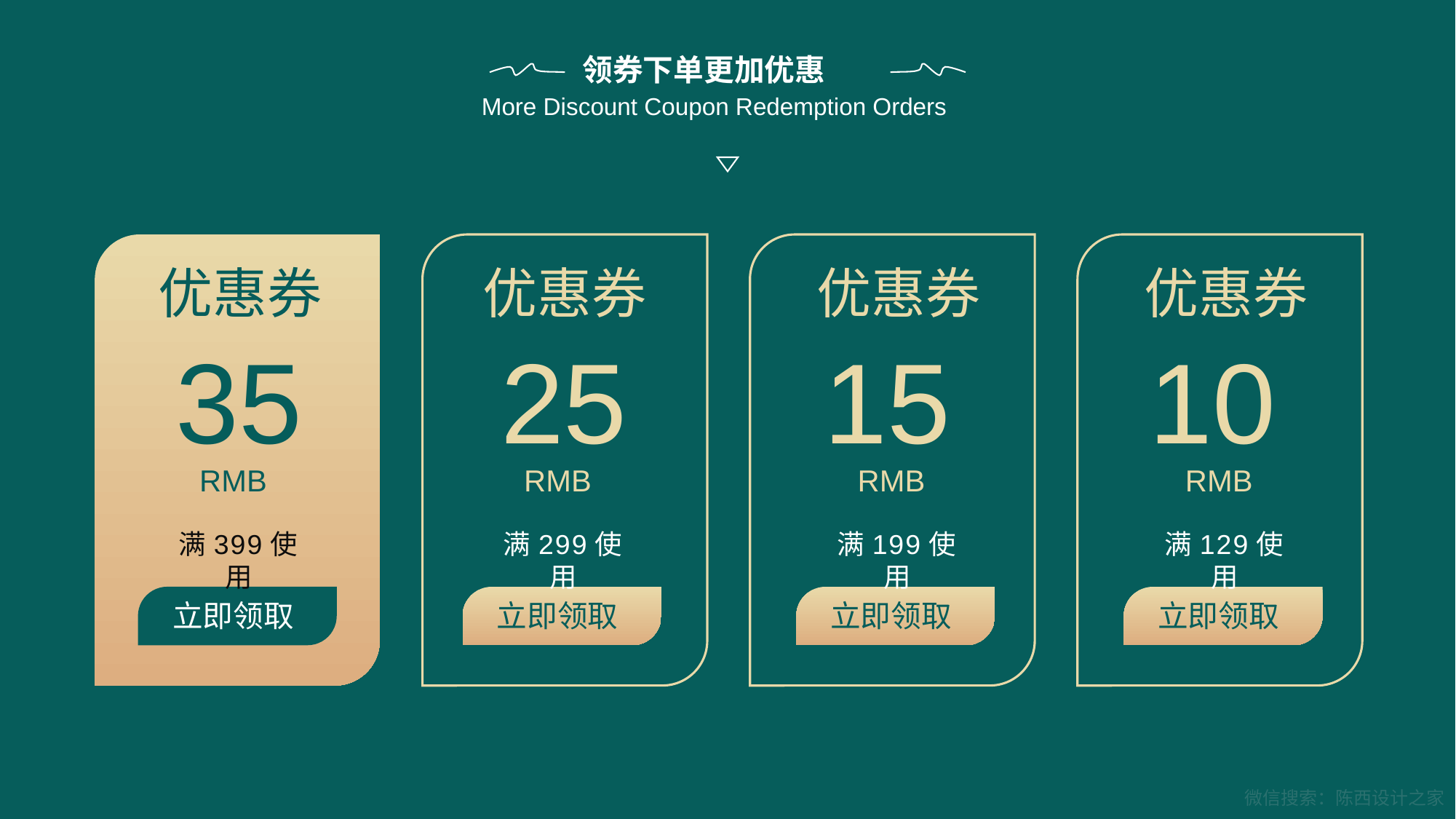

领券下单更加优惠

More Discount Coupon Redemption Orders

优惠券
优惠券
优惠券
优惠券
35
25
15
10
RMB
RMB
RMB
RMB
满399使用
满299使用
满199使用
满129使用

立即领取
立即领取
立即领取
立即领取
微信搜索：陈西设计之家